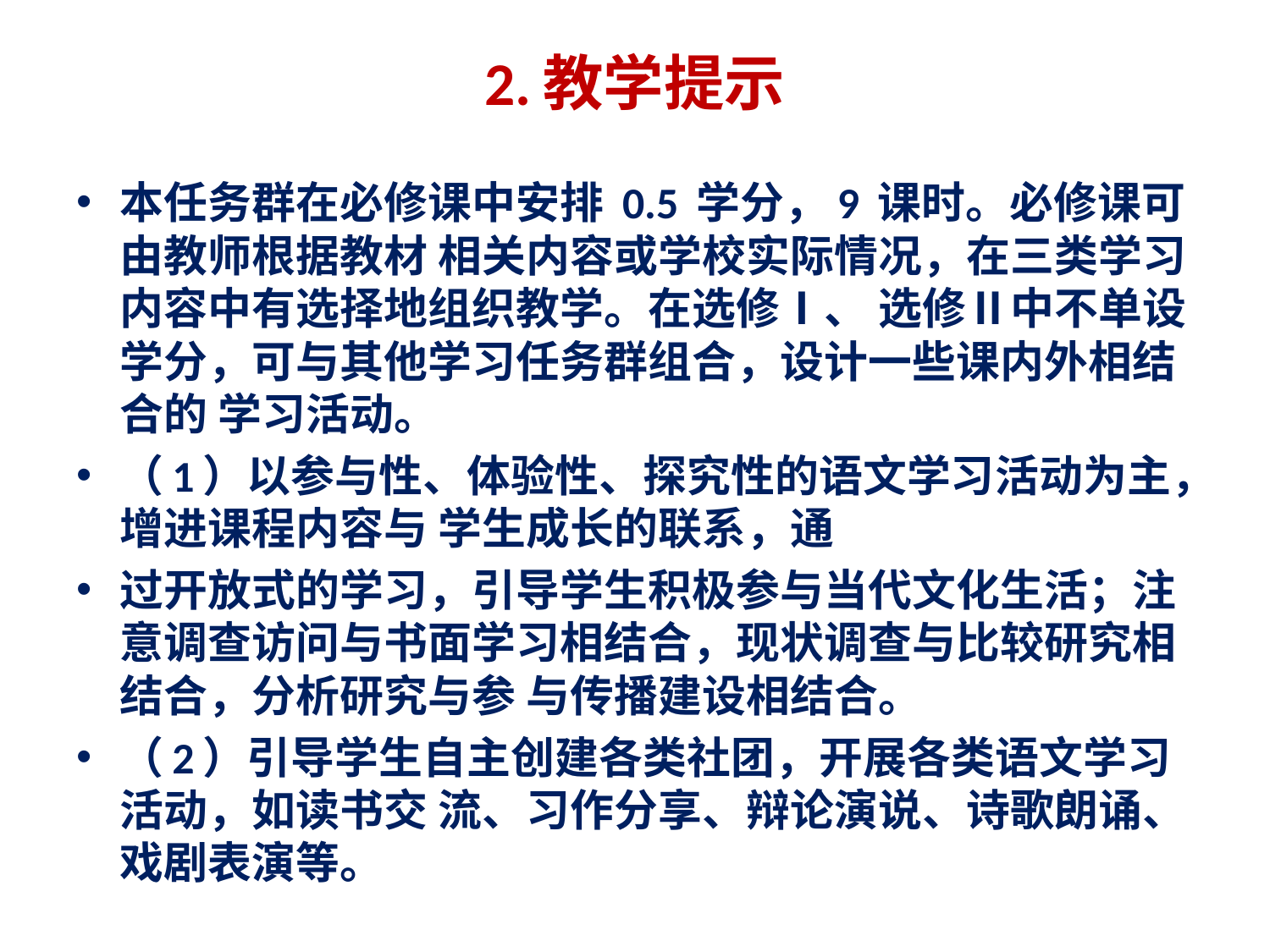

# 2.教学提示
本任务群在必修课中安排 0.5 学分，9 课时。必修课可由教师根据教材 相关内容或学校实际情况，在三类学习内容中有选择地组织教学。在选修Ⅰ、 选修Ⅱ中不单设学分，可与其他学习任务群组合，设计一些课内外相结合的 学习活动。
（1）以参与性、体验性、探究性的语文学习活动为主，增进课程内容与 学生成长的联系，通
过开放式的学习，引导学生积极参与当代文化生活；注 意调查访问与书面学习相结合，现状调查与比较研究相结合，分析研究与参 与传播建设相结合。
（2）引导学生自主创建各类社团，开展各类语文学习活动，如读书交 流、习作分享、辩论演说、诗歌朗诵、戏剧表演等。